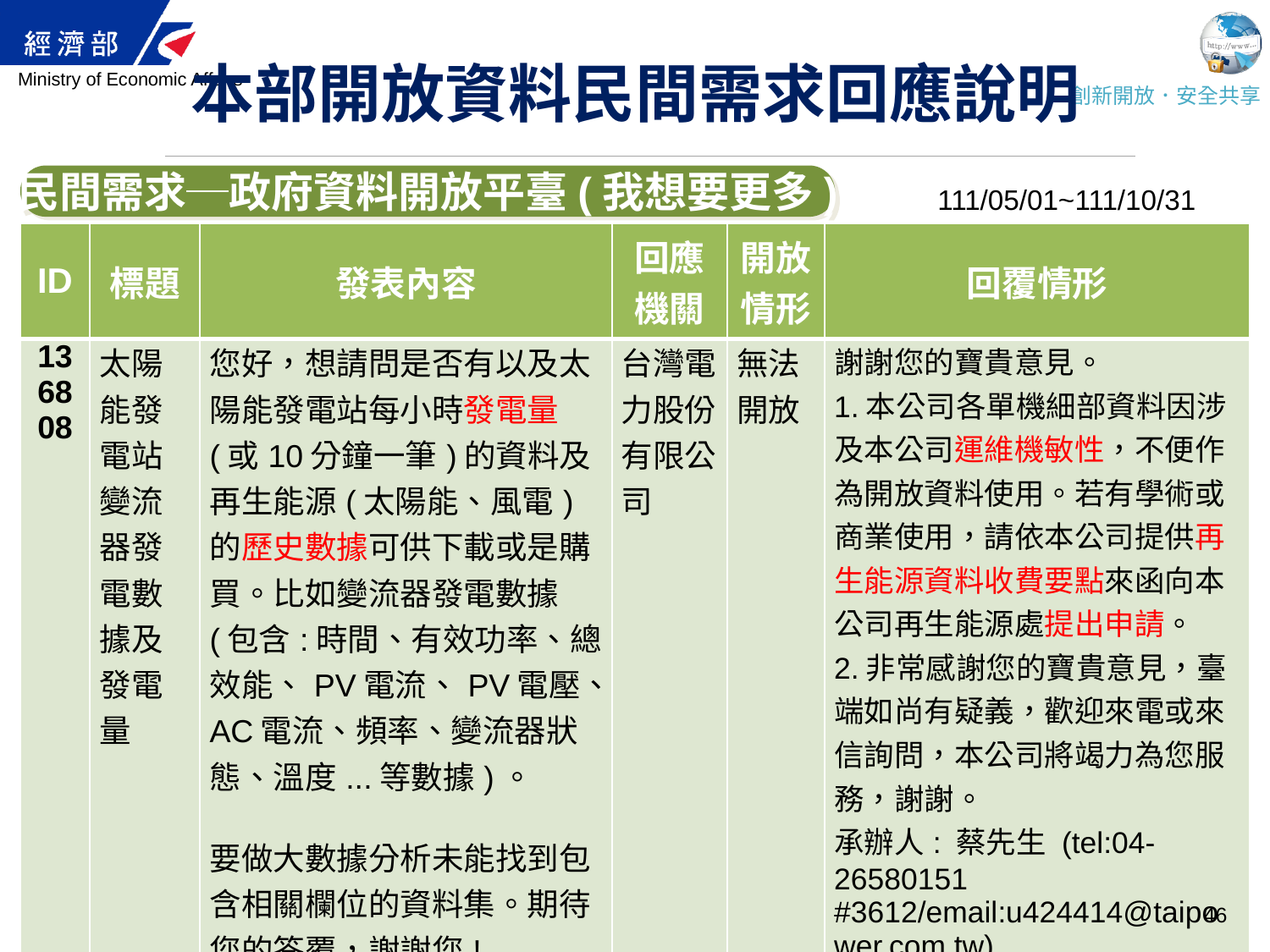

# 本部開放資料民間需求回應說明
民間需求─政府資料開放平臺(我想要更多)
111/05/01~111/10/31
| ID | 標題 | 發表內容 | 回應 機關 | 開放 情形 | 回覆情形 |
| --- | --- | --- | --- | --- | --- |
| 136808 | 太陽能發電站變流器發電數據及發電量 | 您好，想請問是否有以及太陽能發電站每小時發電量(或10分鐘一筆)的資料及再生能源(太陽能、風電)的歷史數據可供下載或是購買。比如變流器發電數據(包含:時間、有效功率、總效能、PV電流、PV電壓、AC電流、頻率、變流器狀態、溫度...等數據)。 要做大數據分析未能找到包含相關欄位的資料集。期待您的答覆，謝謝您! | 台灣電力股份有限公司 | 無法開放 | 謝謝您的寶貴意見。 1.本公司各單機細部資料因涉及本公司運維機敏性，不便作為開放資料使用。若有學術或商業使用，請依本公司提供再生能源資料收費要點來函向本公司再生能源處提出申請。 2.非常感謝您的寶貴意見，臺端如尚有疑義，歡迎來電或來信詢問，本公司將竭力為您服務，謝謝。 承辦人: 蔡先生 (tel:04-26580151 #3612/email:u424414@taipower.com.tw) 台灣電力公司　敬復 |
46